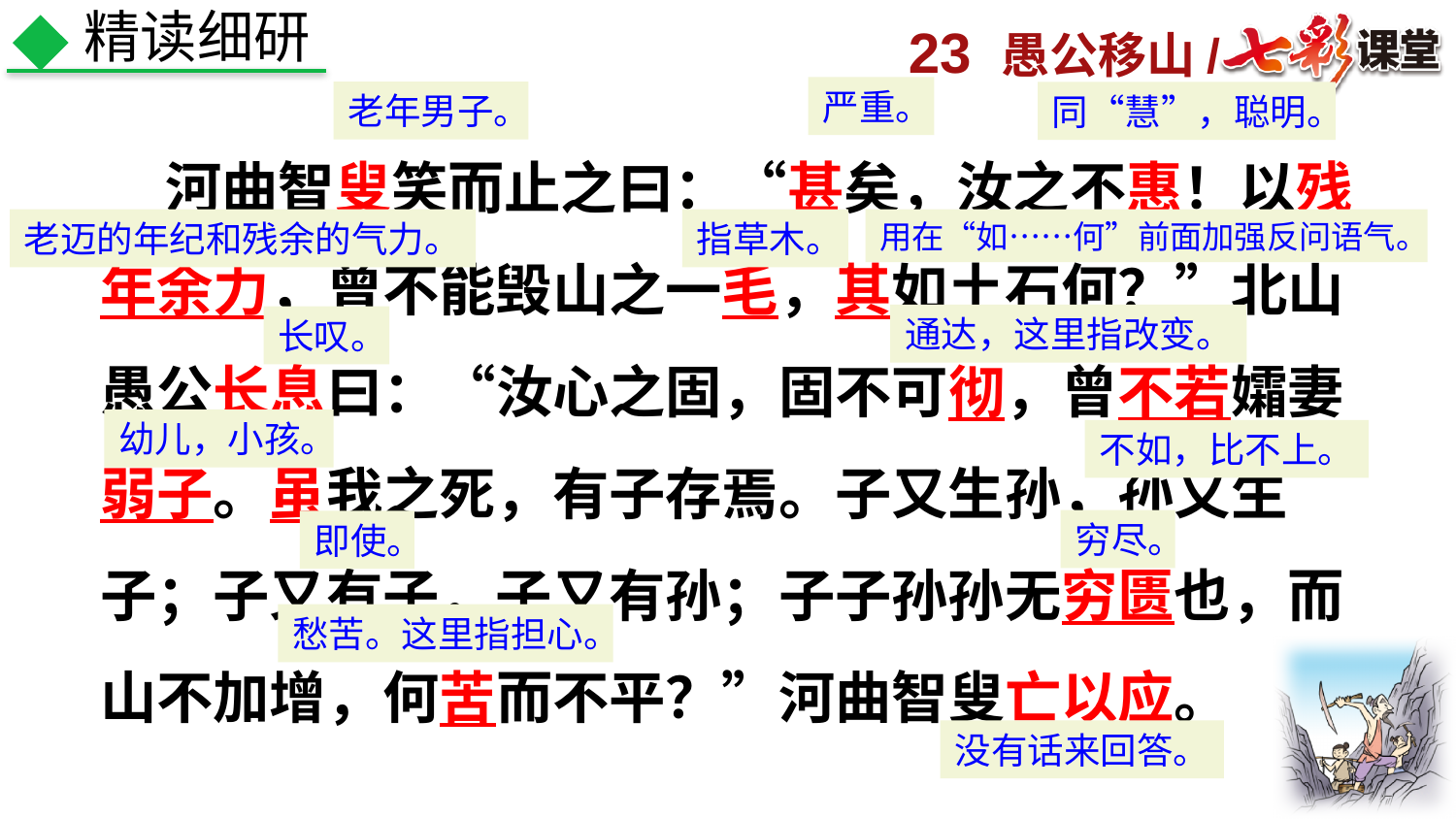

精读细研

严重。
老年男子。
同“慧”，聪明。
    河曲智叟笑而止之曰：“甚矣，汝之不惠！以残年余力，曾不能毁山之一毛，其如土石何？”北山愚公长息曰：“汝心之固，固不可彻，曾不若孀妻弱子。虽我之死，有子存焉。子又生孙，孙又生子；子又有子，子又有孙；子子孙孙无穷匮也，而山不加增，何苦而不平？”河曲智叟亡以应。
老迈的年纪和残余的气力。
指草木。
用在“如……何”前面加强反问语气。
通达，这里指改变。
长叹。
幼儿，小孩。
不如，比不上。
穷尽。
即使。
愁苦。这里指担心。
没有话来回答。